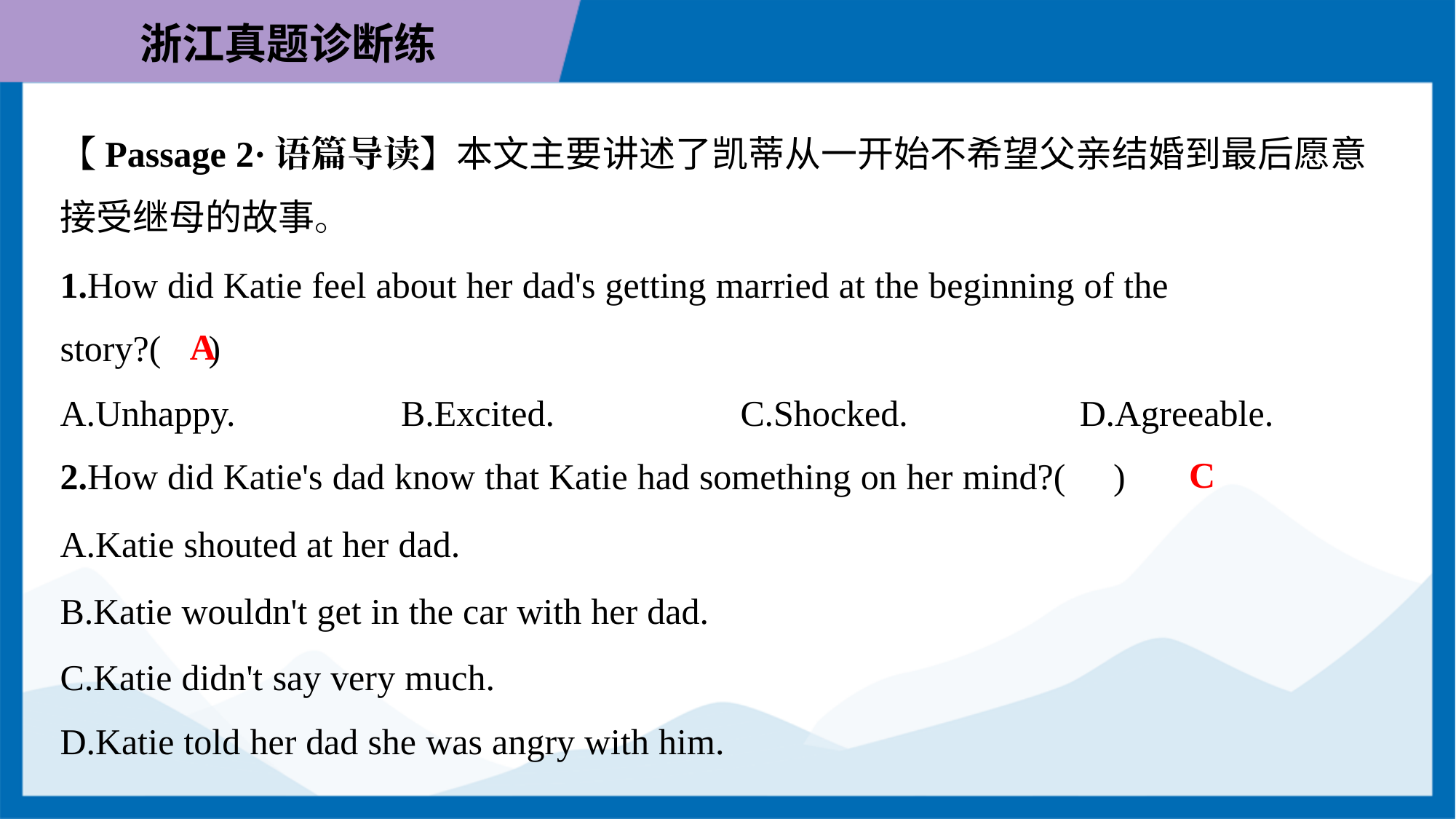

【Passage 2·语篇导读】本文主要讲述了凯蒂从一开始不希望父亲结婚到最后愿意
接受继母的故事。
1.How did Katie feel about her dad's getting married at the beginning of the
story?(     )
A
A.Unhappy.	B.Excited.	C.Shocked.	D.Agreeable.
C
2.How did Katie's dad know that Katie had something on her mind?(     )
A.Katie shouted at her dad.
B.Katie wouldn't get in the car with her dad.
C.Katie didn't say very much.
D.Katie told her dad she was angry with him.